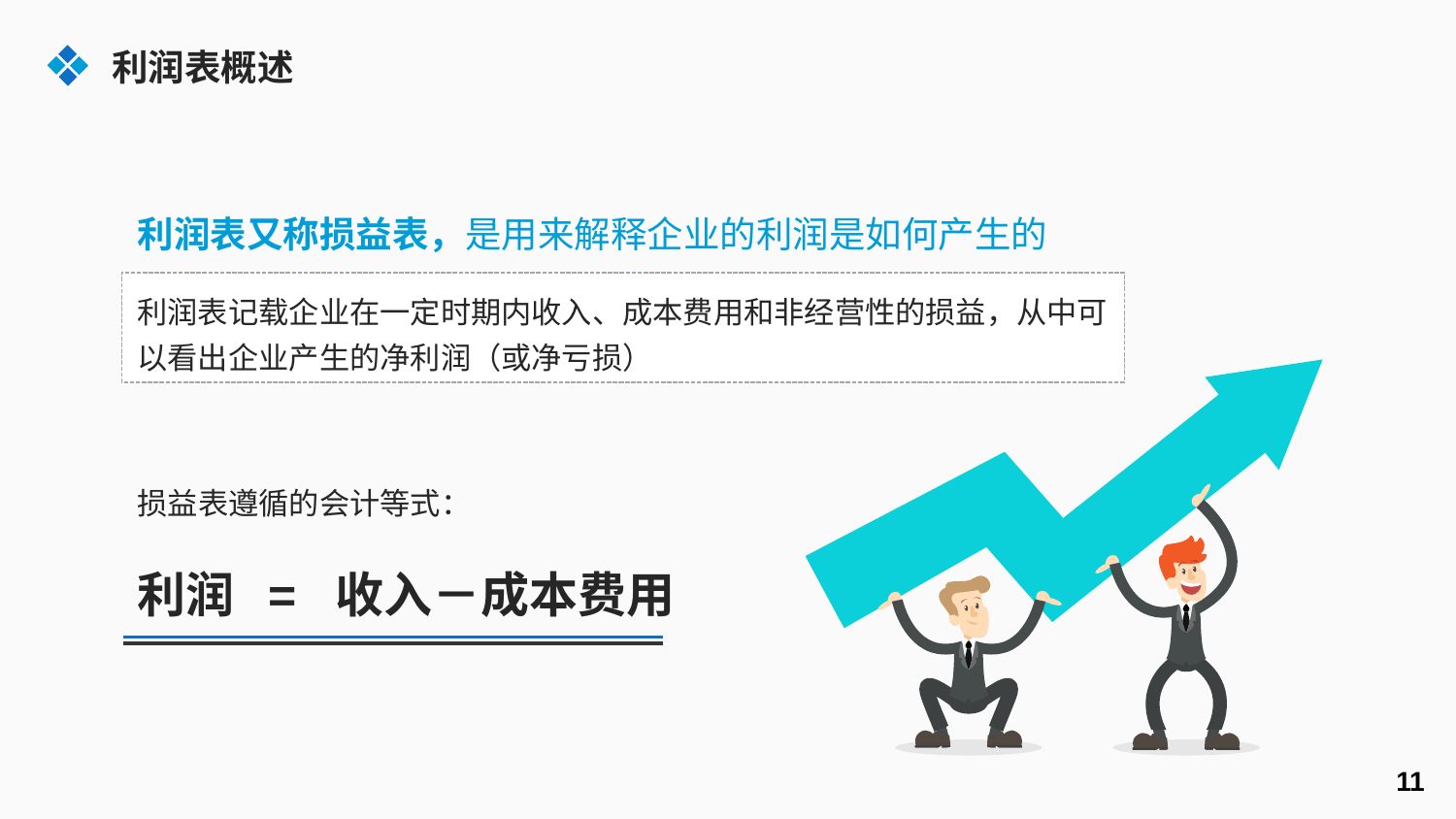

利润表概述

利润表又称损益表，是用来解释企业的利润是如何产生的

利润表记载企业在一定时期内收入、成本费用和非经营性的损益，从中可以看出企业产生的净利润（或净亏损）

损益表遵循的会计等式：
利润  =  收入－成本费用
11